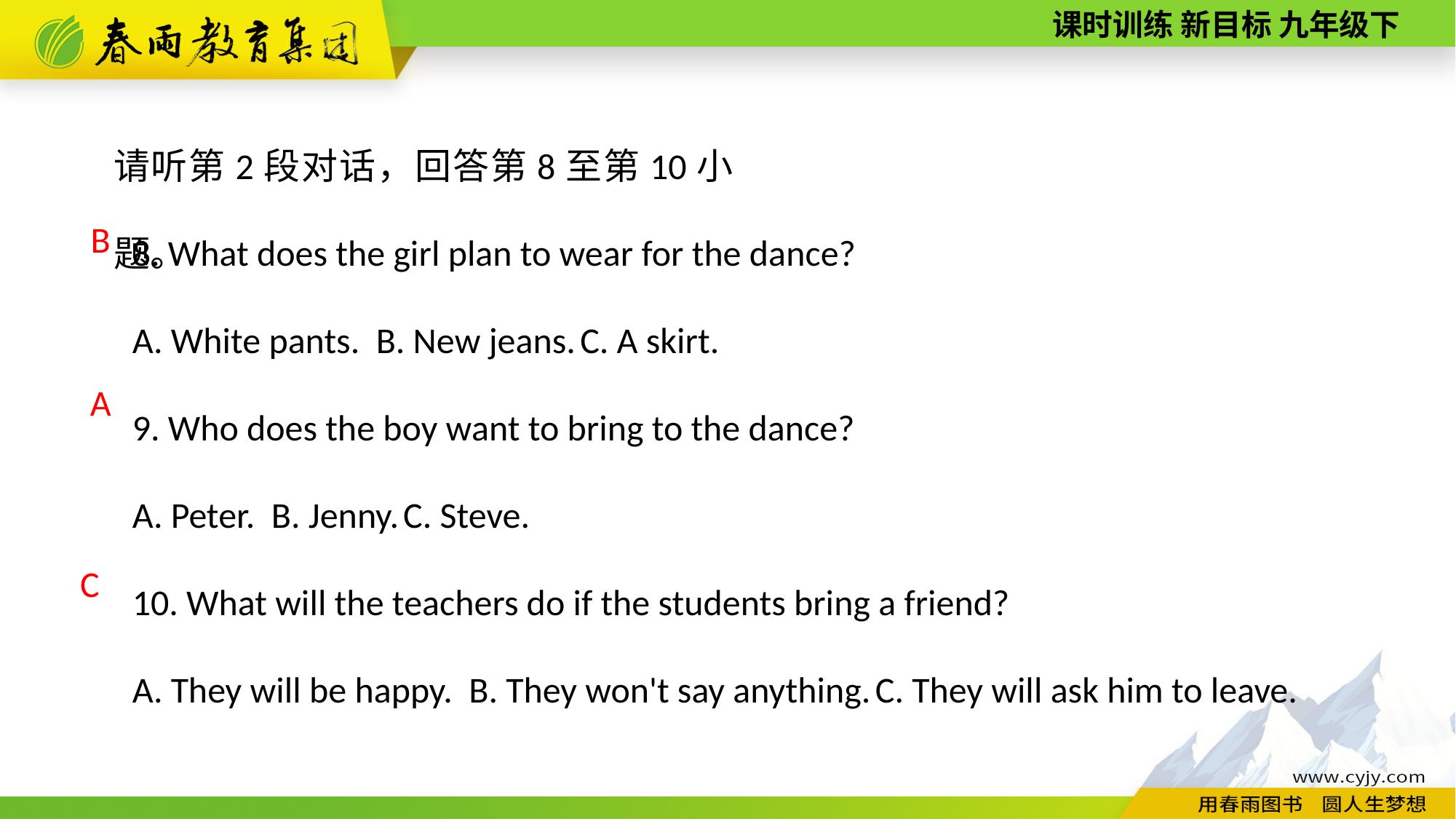

请听第2段对话，回答第8至第10小题。
8. What does the girl plan to wear for the dance?
A. White pants.  B. New jeans. C. A skirt.
9. Who does the boy want to bring to the dance?
A. Peter.  B. Jenny. C. Steve.
10. What will the teachers do if the students bring a friend?
A. They will be happy.  B. They won't say anything. C. They will ask him to leave.
B
A
C